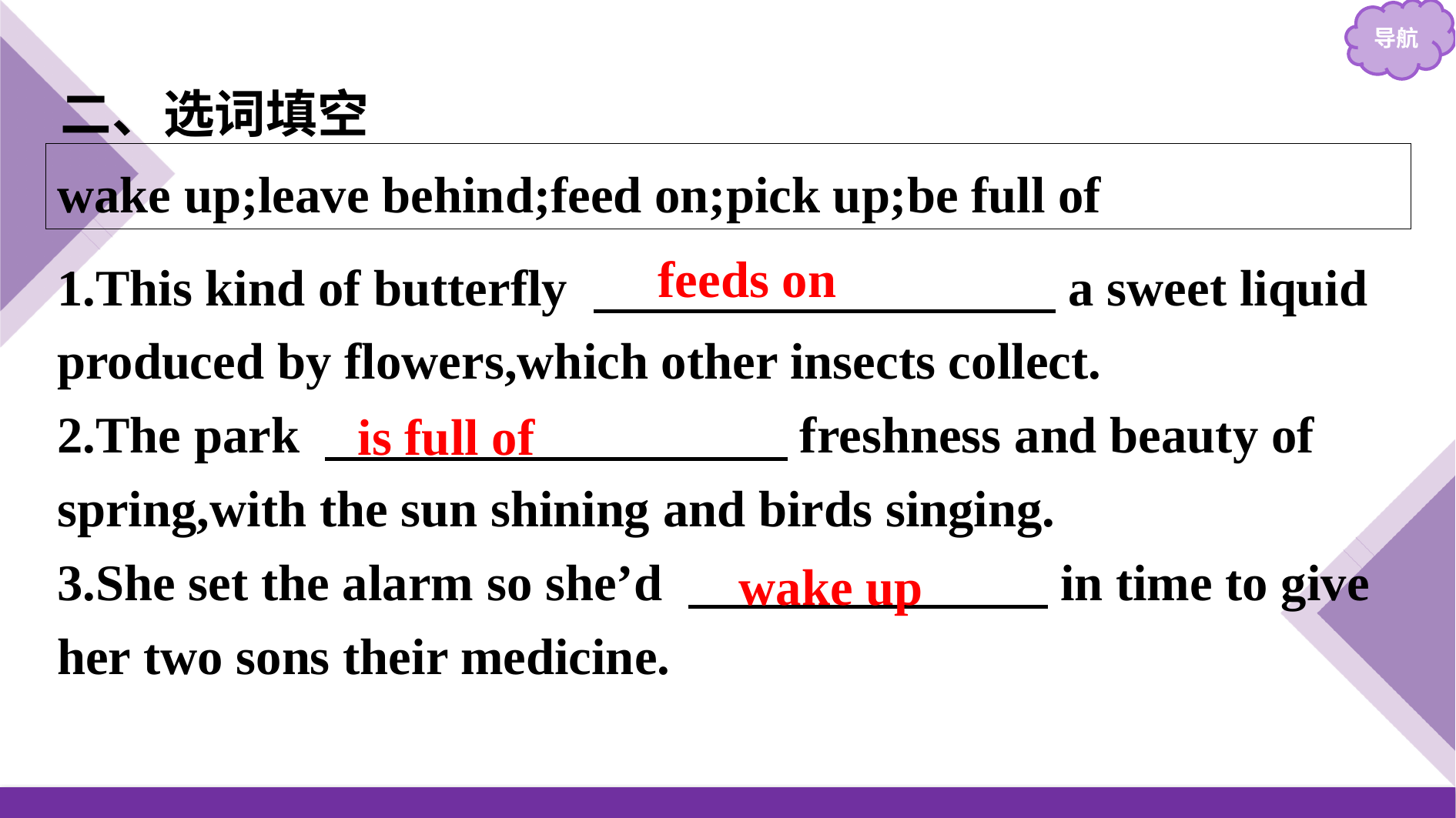

二、选词填空
wake up;leave behind;feed on;pick up;be full of
feeds on
1.This kind of butterfly 　　　　　　　　　a sweet liquid produced by flowers,which other insects collect.
2.The park 　　　　　　　　　freshness and beauty of spring,with the sun shining and birds singing.
3.She set the alarm so she’d 　　　　　　　in time to give her two sons their medicine.
is full of
wake up